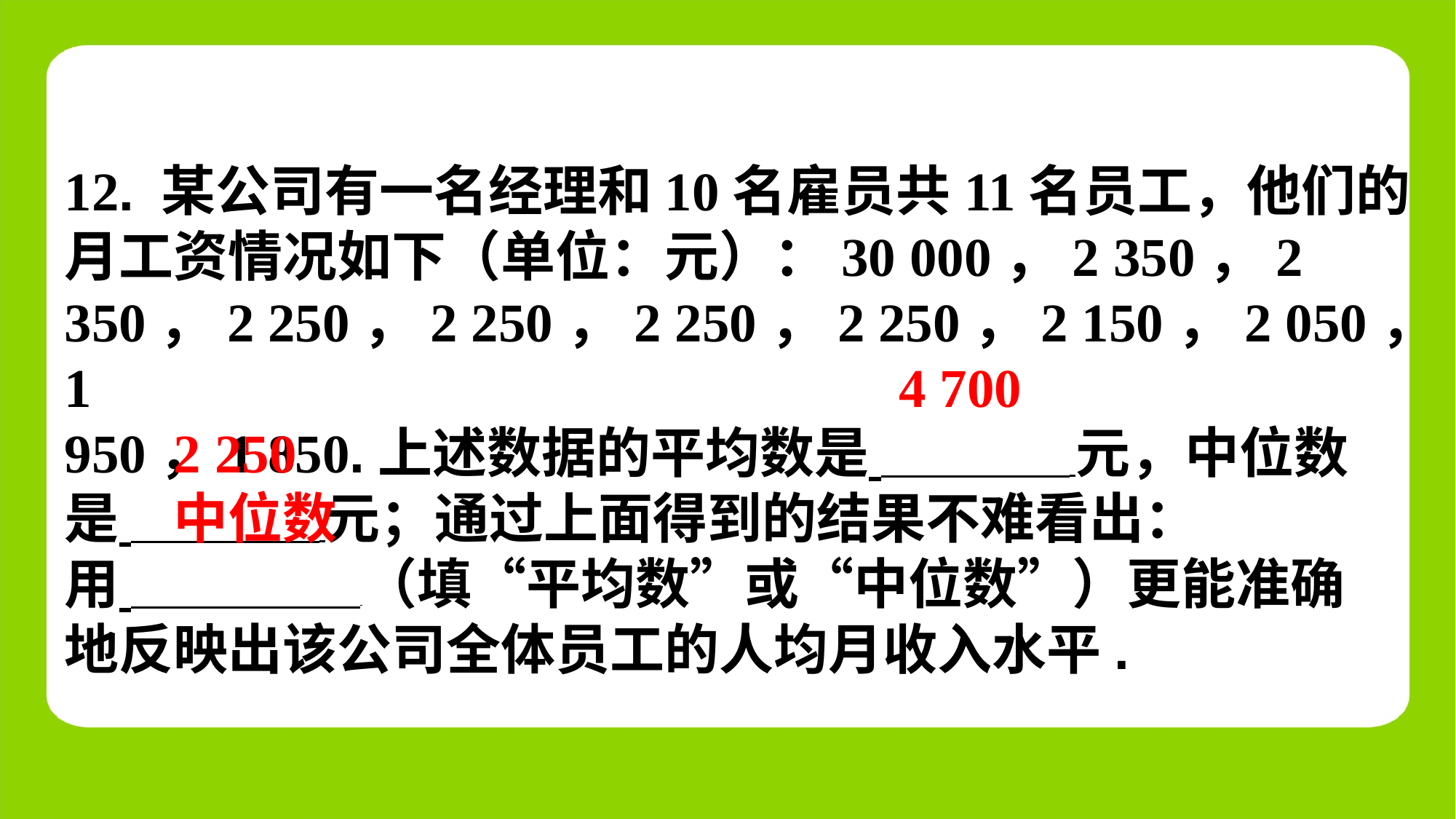

12. 某公司有一名经理和10名雇员共11名员工，他们的
月工资情况如下（单位：元）：30 000，2 350，2
350，2 250，2 250，2 250，2 250，2 150，2 050，1
950，1 850.上述数据的平均数是                              元，中位数
是                              元；通过上面得到的结果不难看出：
用                                    （填“平均数”或“中位数”）更能准确
地反映出该公司全体员工的人均月收入水平.
4 700
2 250
中位数